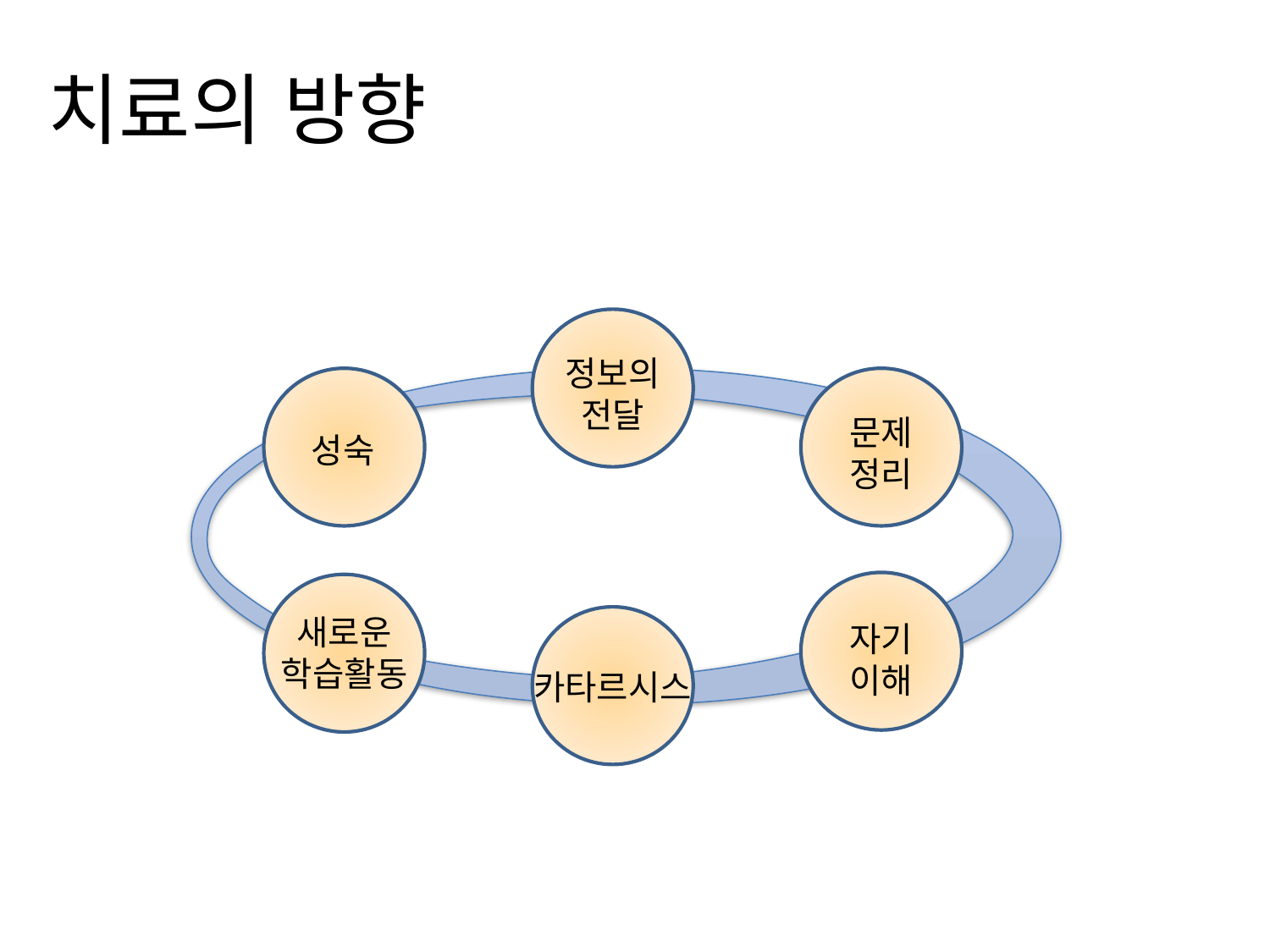

# 치료의 방향

정보의 전달

문제 정리
성숙

새로운 학습활동

자기 이해
카타르시스